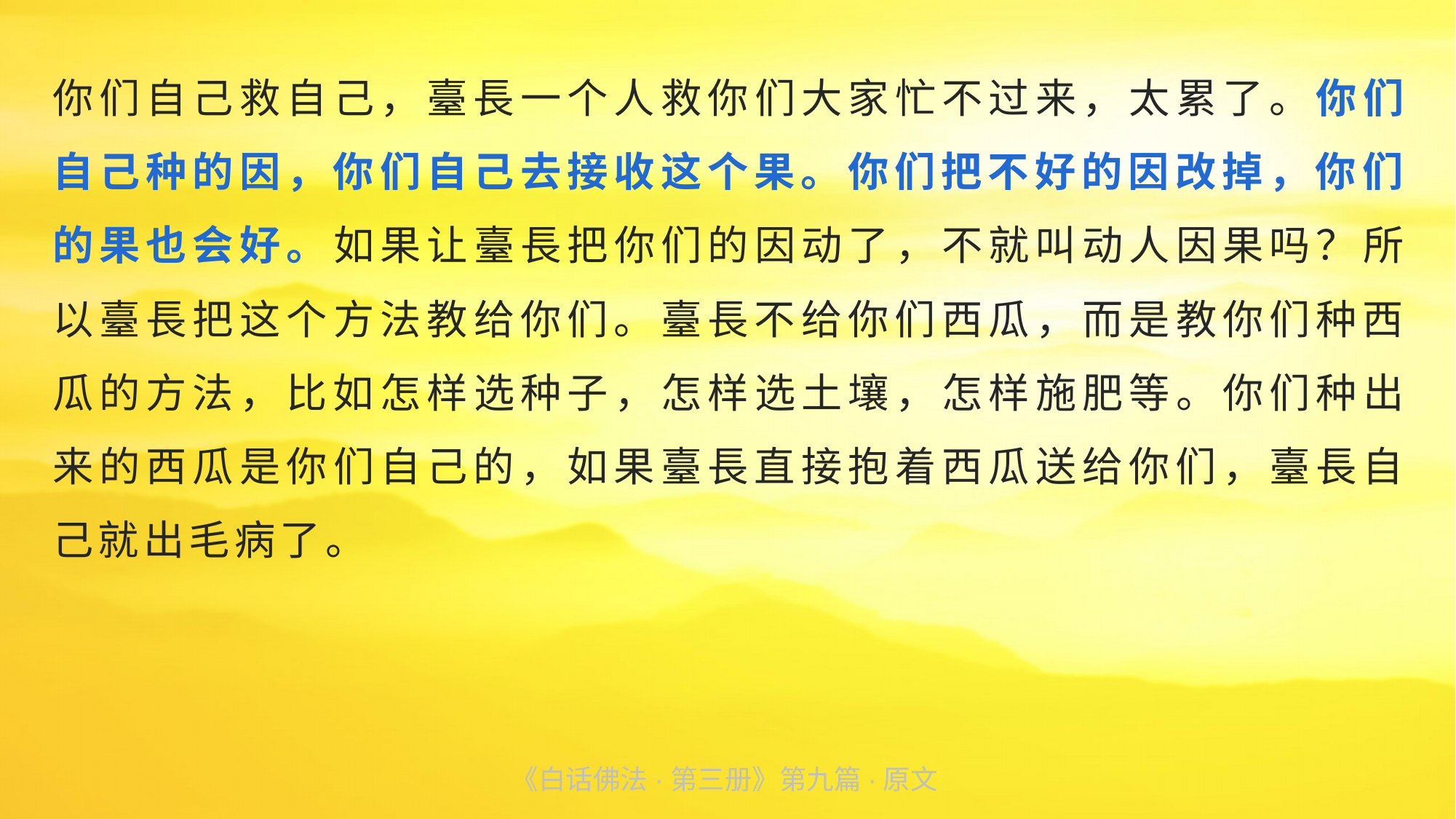

你们自己救自己，臺長一个人救你们大家忙不过来，太累了。你们自己种的因，你们自己去接收这个果。你们把不好的因改掉，你们的果也会好。如果让臺長把你们的因动了，不就叫动人因果吗？所以臺長把这个方法教给你们。臺長不给你们西瓜，而是教你们种西瓜的方法，比如怎样选种子，怎样选土壤，怎样施肥等。你们种出来的西瓜是你们自己的，如果臺長直接抱着西瓜送给你们，臺長自己就出毛病了。
《白话佛法·第三册》第九篇·原文